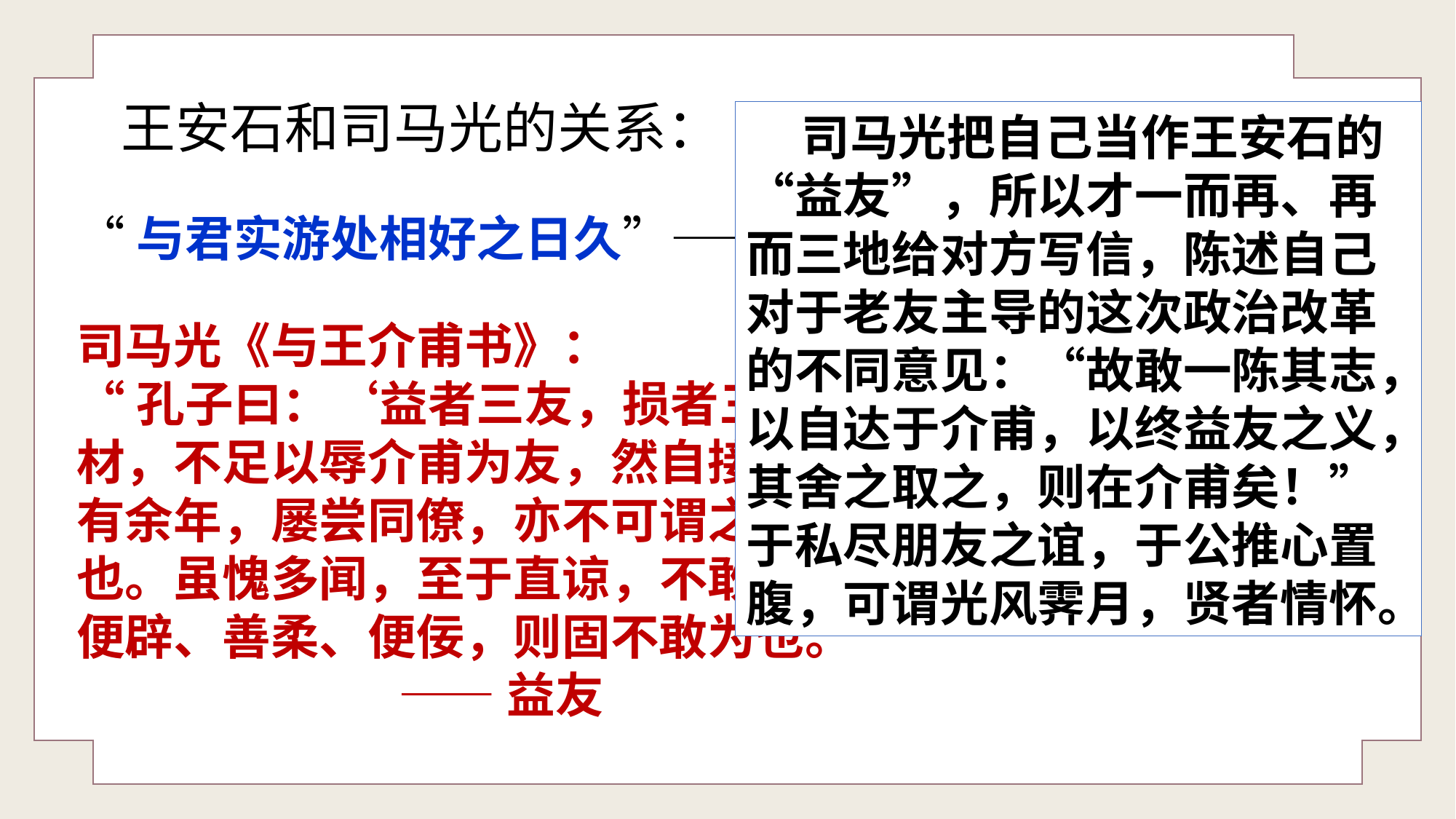

：“益者三友，损者三友。友直，友谅，友多闻，益矣。友便辟，友善柔，友便佞，损矣。
孔子曰：益者三友，损者三友。友直、友谅、友多闻，益矣。友便辟、友善柔、友便佞，损矣。”直：正直。谅：信义。便辟：辟，读如僻。便辟，谄媚奉承。善柔：当面恭维，背后非议。便佞：巧言口辩，夸夸其谈。
王安石和司马光的关系：
    司马光把自己当作王安石的“益友”，所以才一而再、再而三地给对方写信，陈述自己对于老友主导的这次政治改革的不同意见：“故敢一陈其志，以自达于介甫，以终益友之义，其舍之取之，则在介甫矣！”于私尽朋友之谊，于公推心置腹，可谓光风霁月，贤者情怀。
“与君实游处相好之日久”——朋友
司马光《与王介甫书》：
“孔子曰：‘益者三友，损者三友。’光不材，不足以辱介甫为友，然自接待以来，十有余年，屡尝同僚，亦不可谓之无一日之雅 也。虽愧多闻，至于直谅，不敢不勉，若乃便辟、善柔、便佞，则固不敢为也。
                             ——益友